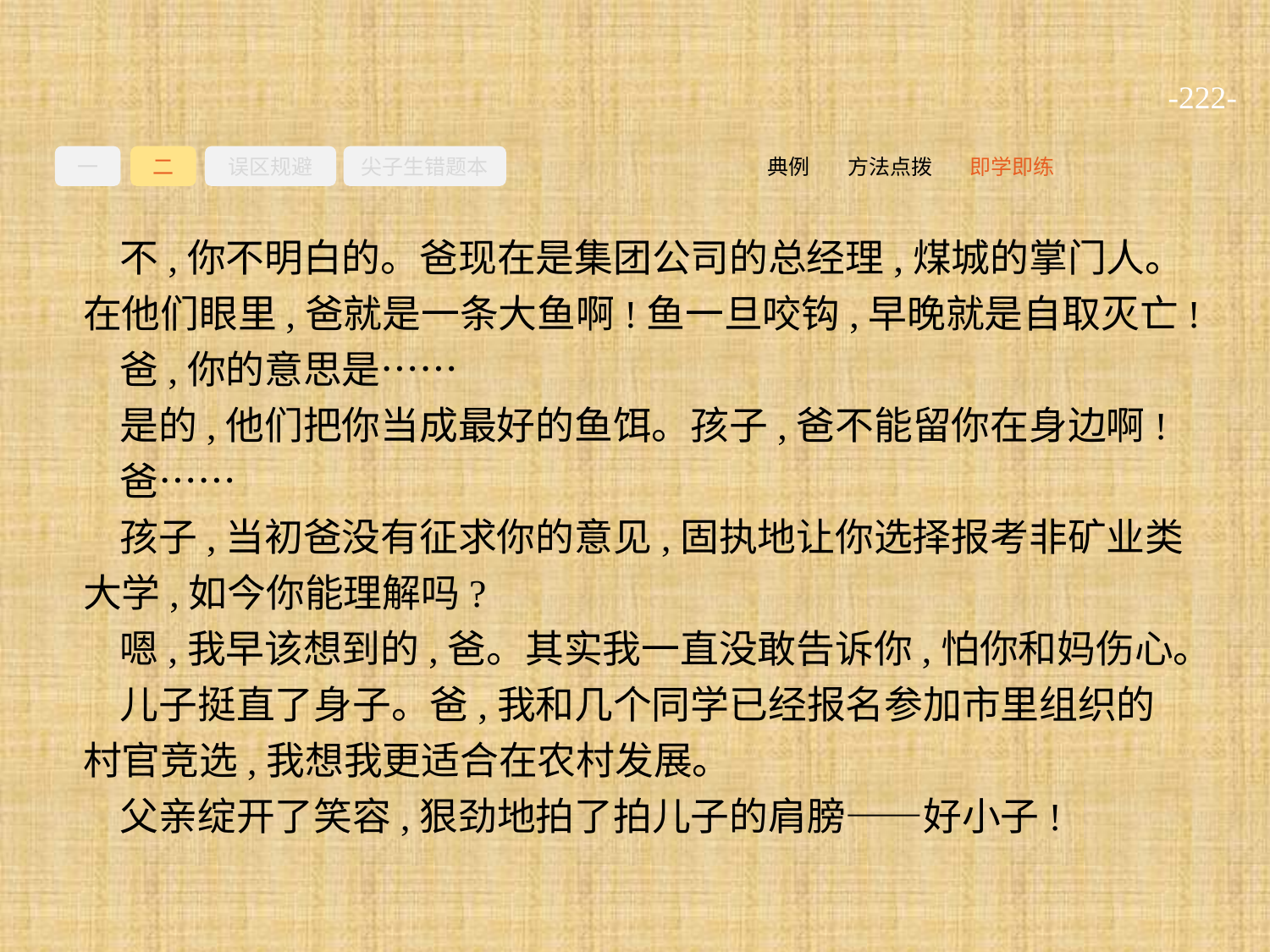

-222-
一
二
误区规避
尖子生错题本
即学即练
方法点拨
典例
不,你不明白的。爸现在是集团公司的总经理,煤城的掌门人。在他们眼里,爸就是一条大鱼啊!鱼一旦咬钩,早晚就是自取灭亡!
爸,你的意思是……
是的,他们把你当成最好的鱼饵。孩子,爸不能留你在身边啊!
爸……
孩子,当初爸没有征求你的意见,固执地让你选择报考非矿业类大学,如今你能理解吗?
嗯,我早该想到的,爸。其实我一直没敢告诉你,怕你和妈伤心。
儿子挺直了身子。爸,我和几个同学已经报名参加市里组织的村官竞选,我想我更适合在农村发展。
父亲绽开了笑容,狠劲地拍了拍儿子的肩膀——好小子!